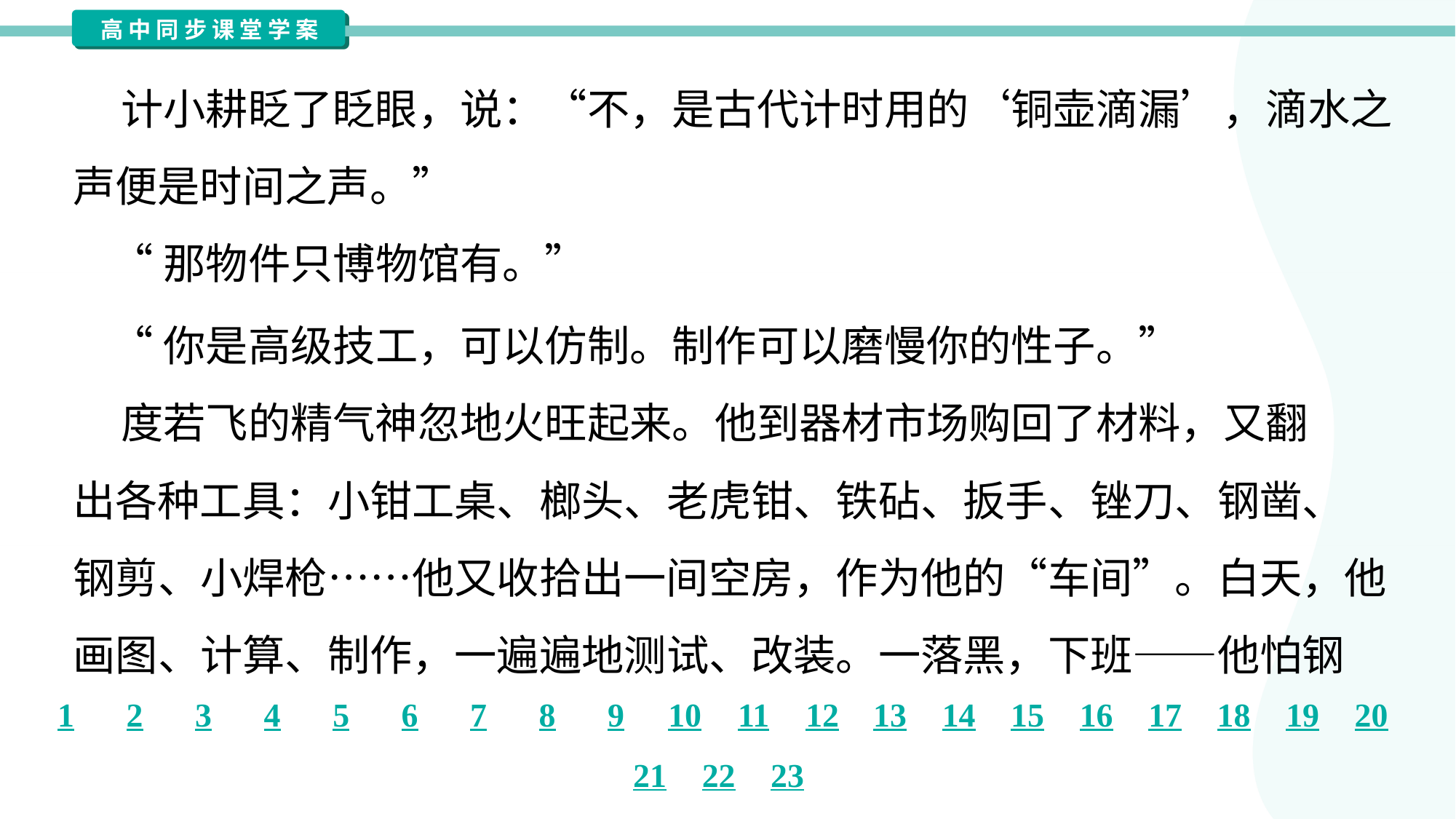

计小耕眨了眨眼，说：“不，是古代计时用的‘铜壶滴漏’，滴水之
声便是时间之声。”
    “那物件只博物馆有。”
    “你是高级技工，可以仿制。制作可以磨慢你的性子。”
    度若飞的精气神忽地火旺起来。他到器材市场购回了材料，又翻
出各种工具：小钳工桌、榔头、老虎钳、铁砧、扳手、锉刀、钢凿、
钢剪、小焊枪……他又收拾出一间空房，作为他的“车间”。白天，他
画图、计算、制作，一遍遍地测试、改装。一落黑，下班——他怕钢